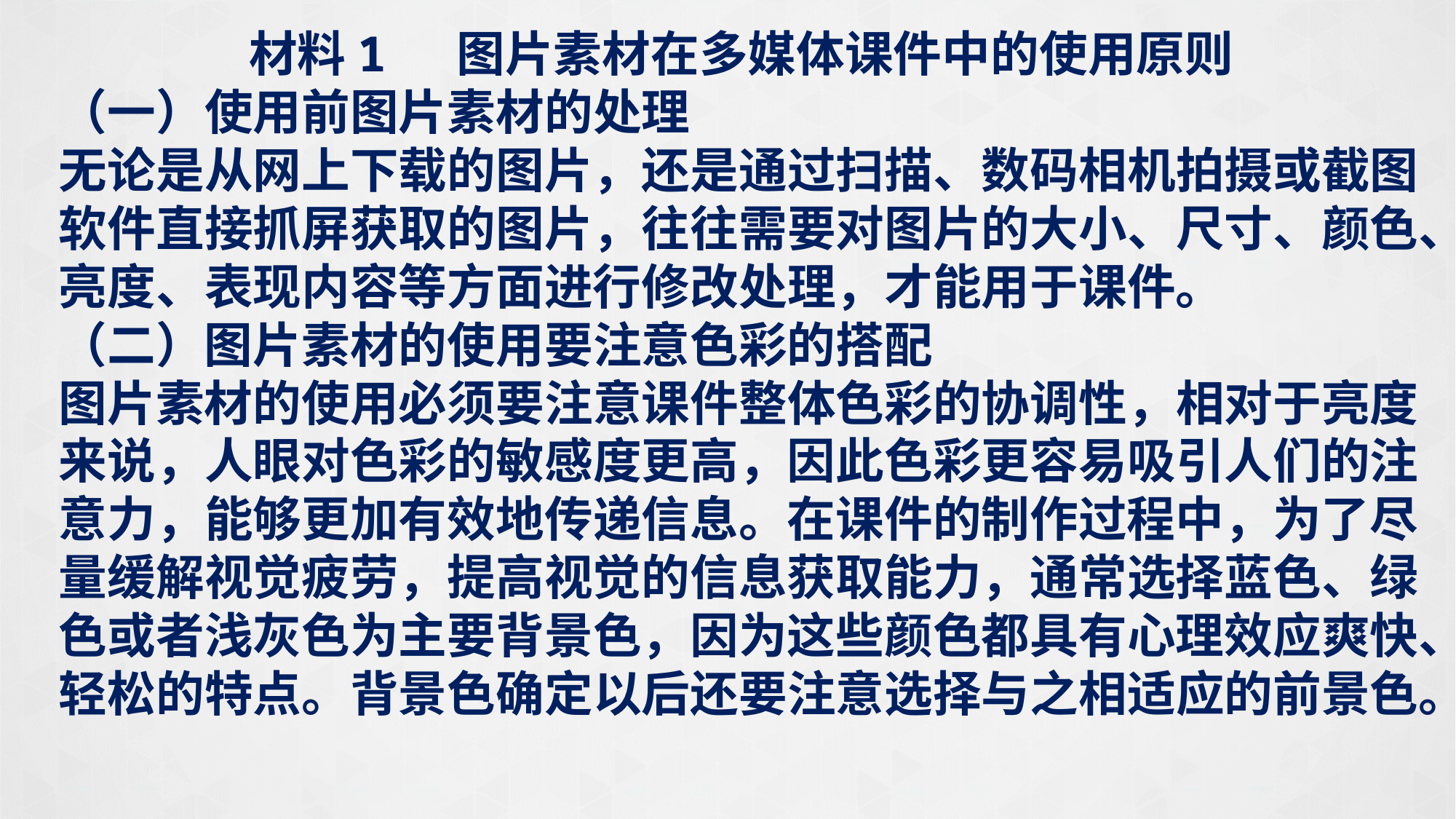

材料1  图片素材在多媒体课件中的使用原则
（一）使用前图片素材的处理
无论是从网上下载的图片，还是通过扫描、数码相机拍摄或截图软件直接抓屏获取的图片，往往需要对图片的大小、尺寸、颜色、亮度、表现内容等方面进行修改处理，才能用于课件。
（二）图片素材的使用要注意色彩的搭配
图片素材的使用必须要注意课件整体色彩的协调性，相对于亮度来说，人眼对色彩的敏感度更高，因此色彩更容易吸引人们的注意力，能够更加有效地传递信息。在课件的制作过程中，为了尽量缓解视觉疲劳，提高视觉的信息获取能力，通常选择蓝色、绿色或者浅灰色为主要背景色，因为这些颜色都具有心理效应爽快、轻松的特点。背景色确定以后还要注意选择与之相适应的前景色。